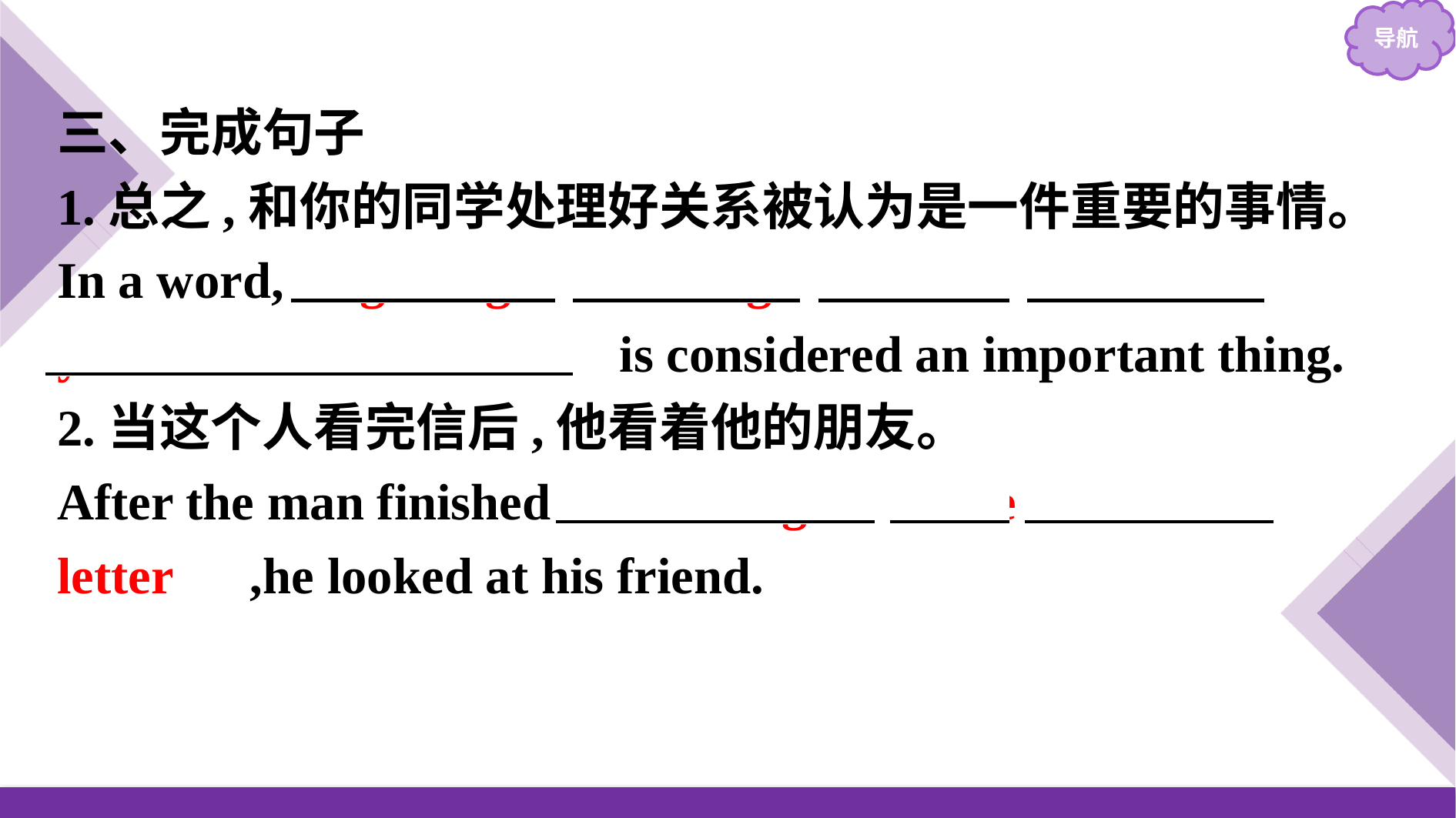

三、完成句子
1.总之,和你的同学处理好关系被认为是一件重要的事情。
In a word,　getting　 　along　 　well　 　with　 　your　 　classmates　 is considered an important thing.
2.当这个人看完信后,他看着他的朋友。
After the man finished 　reading　 　the　 　letter　,he looked at his friend.